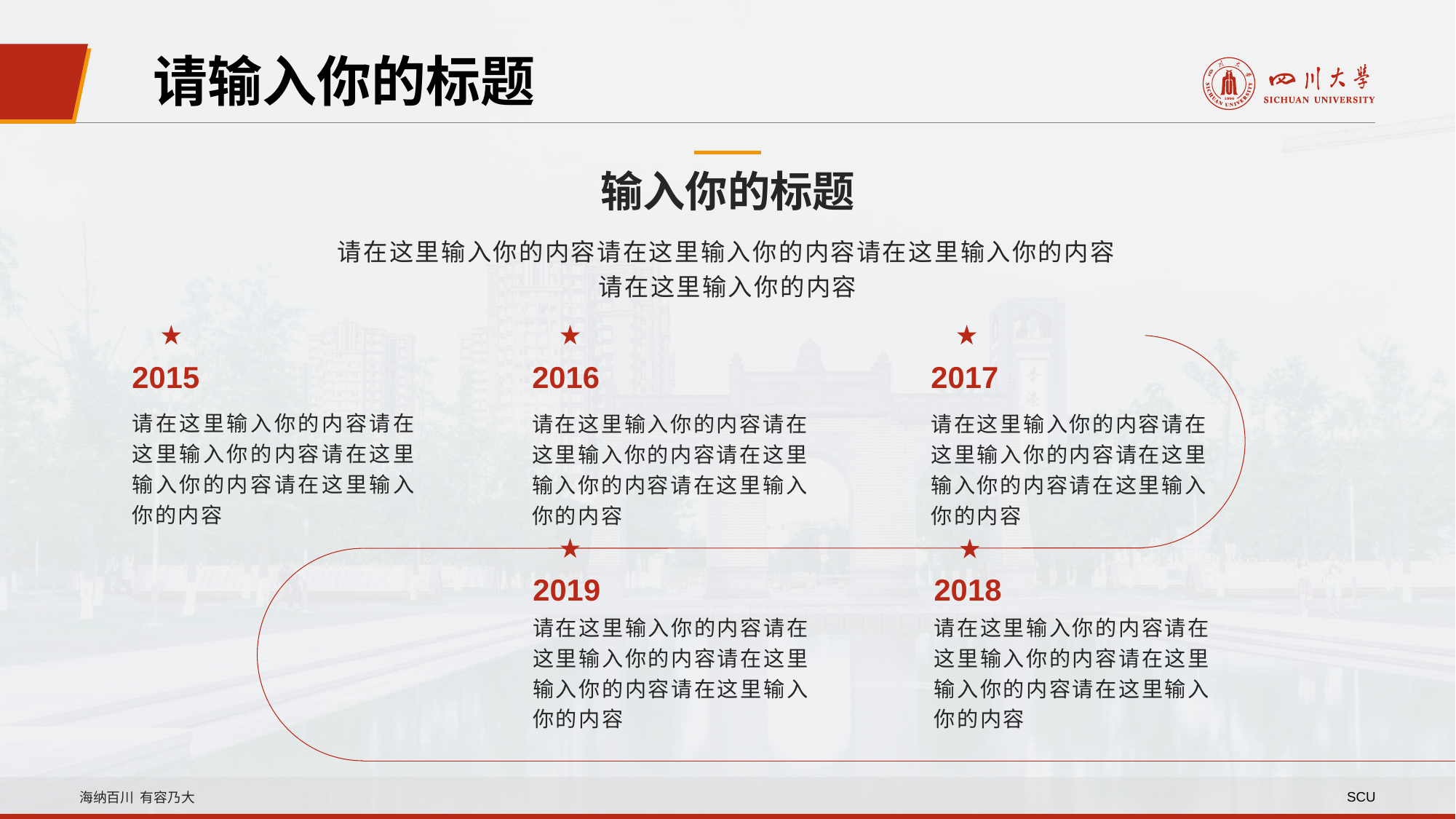

请输入你的标题
输入你的标题
请在这里输入你的内容请在这里输入你的内容请在这里输入你的内容请在这里输入你的内容

2015
2017
2016
请在这里输入你的内容请在这里输入你的内容请在这里输入你的内容请在这里输入你的内容
请在这里输入你的内容请在这里输入你的内容请在这里输入你的内容请在这里输入你的内容
请在这里输入你的内容请在这里输入你的内容请在这里输入你的内容请在这里输入你的内容

2019
2018
请在这里输入你的内容请在这里输入你的内容请在这里输入你的内容请在这里输入你的内容
请在这里输入你的内容请在这里输入你的内容请在这里输入你的内容请在这里输入你的内容